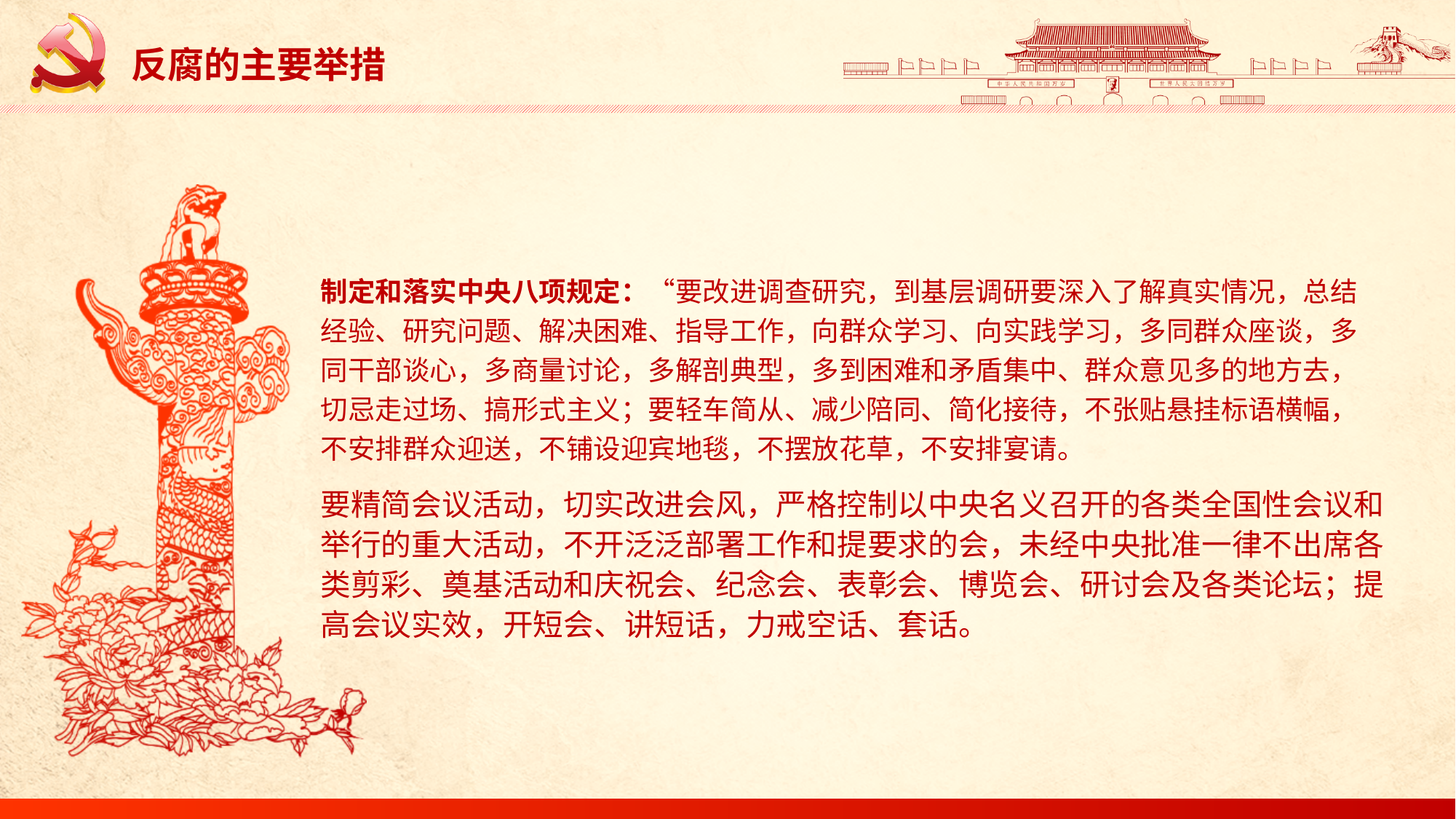

反腐的主要举措
制定和落实中央八项规定：“要改进调查研究，到基层调研要深入了解真实情况，总结经验、研究问题、解决困难、指导工作，向群众学习、向实践学习，多同群众座谈，多同干部谈心，多商量讨论，多解剖典型，多到困难和矛盾集中、群众意见多的地方去，切忌走过场、搞形式主义；要轻车简从、减少陪同、简化接待，不张贴悬挂标语横幅，不安排群众迎送，不铺设迎宾地毯，不摆放花草，不安排宴请。
要精简会议活动，切实改进会风，严格控制以中央名义召开的各类全国性会议和举行的重大活动，不开泛泛部署工作和提要求的会，未经中央批准一律不出席各类剪彩、奠基活动和庆祝会、纪念会、表彰会、博览会、研讨会及各类论坛；提高会议实效，开短会、讲短话，力戒空话、套话。